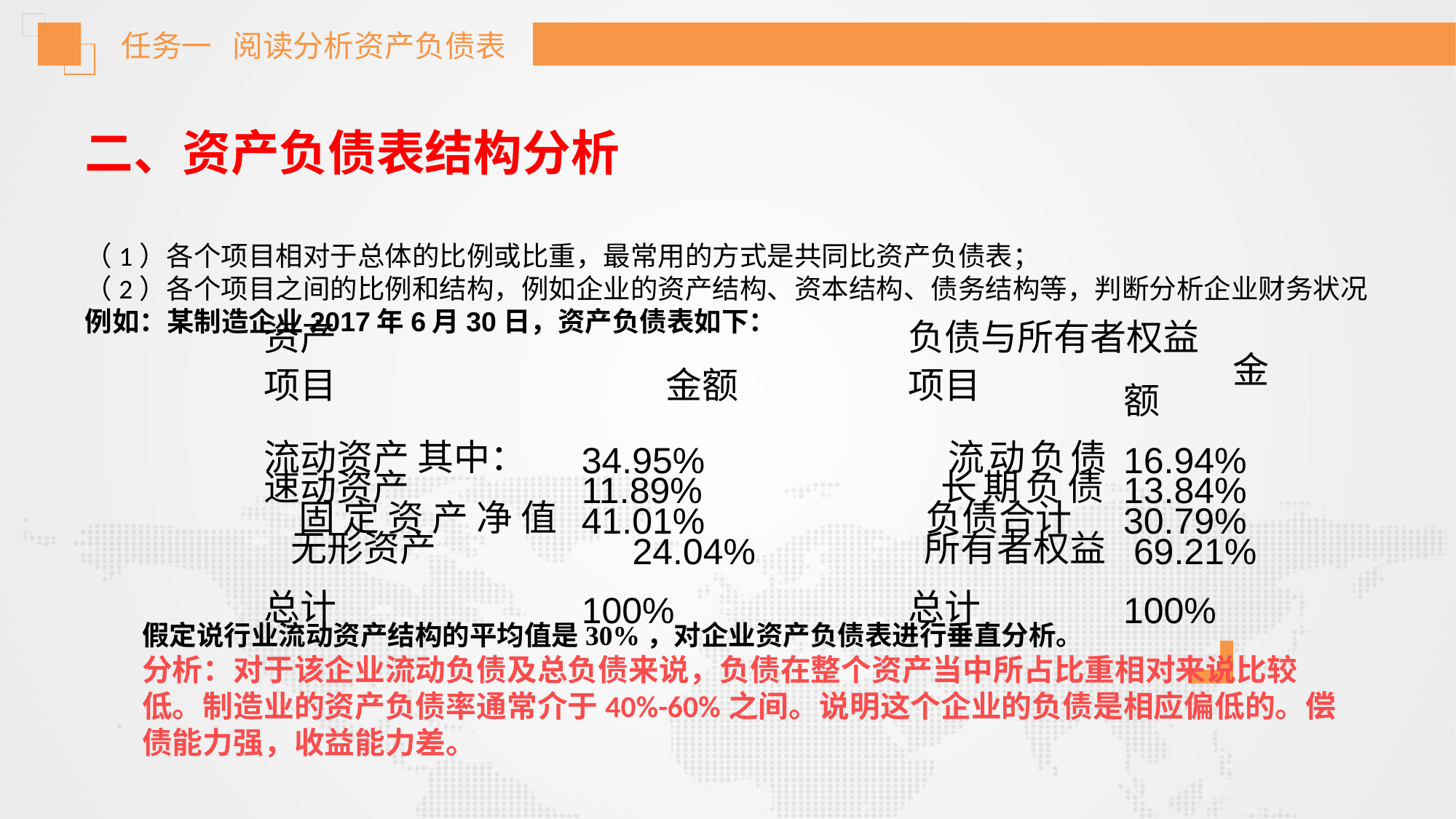

任务一   阅读分析资产负债表

二、资产负债表结构分析

（1）各个项目相对于总体的比例或比重，最常用的方式是共同比资产负债表；
（2）各个项目之间的比例和结构，例如企业的资产结构、资本结构、债务结构等，判断分析企业财务状况
例如：某制造企业2017年6月30日，资产负债表如下：

| 资产 |  | 负债与所有者权益 |  |
| --- | --- | --- | --- |
| 项目 | 金额 | 项目 | 金额 |
| 流动资产 其中： 速动资产 固定资产净值 无形资产 | 34.95% 11.89% 41.01% 24.04% | 流动负债 长期负债 负债合计 所有者权益 | 16.94% 13.84% 30.79% 69.21% |
| 总计 | 100% | 总计 | 100% |
假定说行业流动资产结构的平均值是30%，对企业资产负债表进行垂直分析。
分析：对于该企业流动负债及总负债来说，负债在整个资产当中所占比重相对来说比较低。制造业的资产负债率通常介于40%-60%之间。说明这个企业的负债是相应偏低的。偿债能力强，收益能力差。